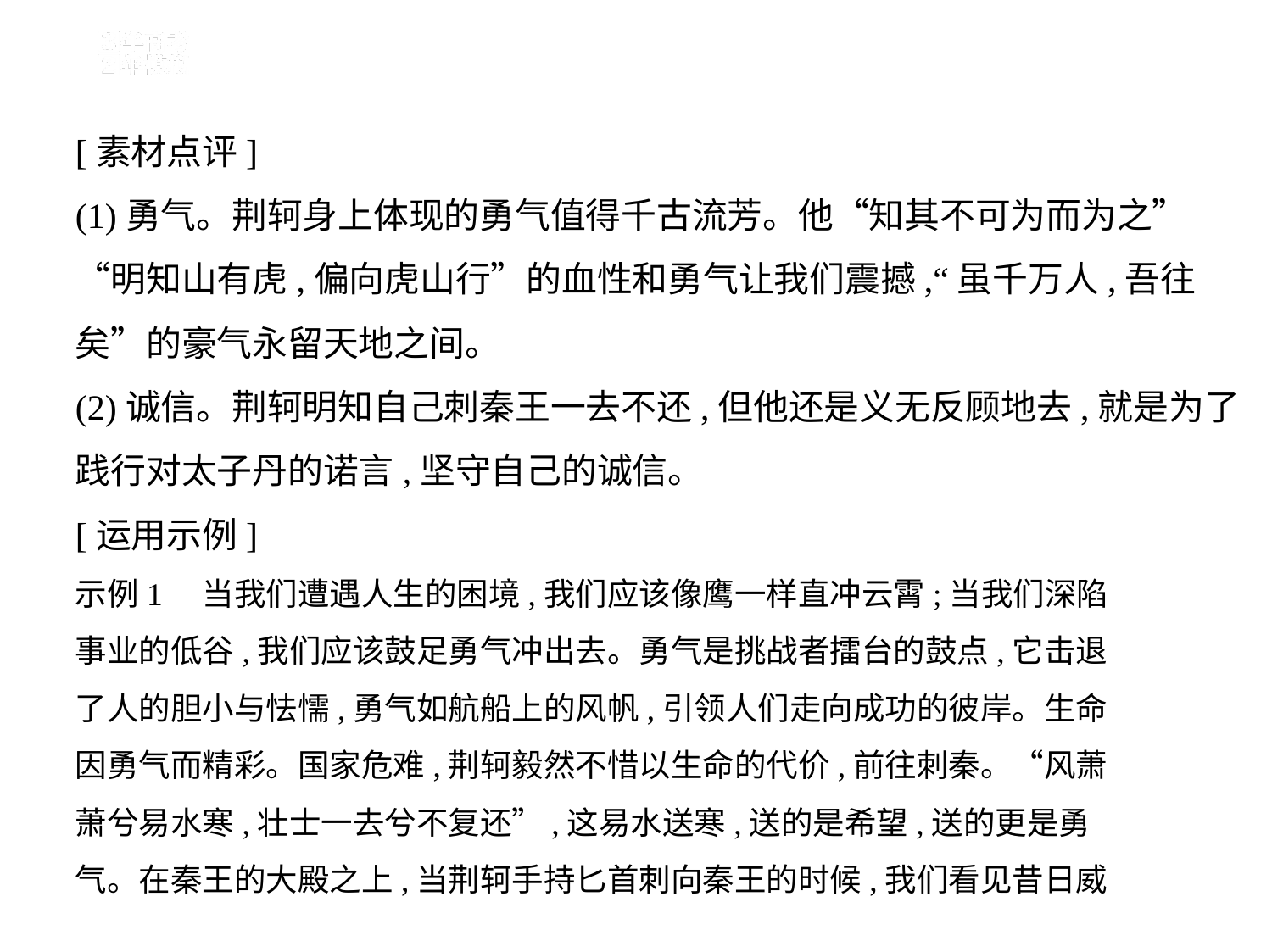

[素材点评]
(1)勇气。荆轲身上体现的勇气值得千古流芳。他“知其不可为而为之”
“明知山有虎,偏向虎山行”的血性和勇气让我们震撼,“虽千万人,吾往
矣”的豪气永留天地之间。
(2)诚信。荆轲明知自己刺秦王一去不还,但他还是义无反顾地去,就是为了
践行对太子丹的诺言,坚守自己的诚信。
[运用示例]
示例1    当我们遭遇人生的困境,我们应该像鹰一样直冲云霄;当我们深陷
事业的低谷,我们应该鼓足勇气冲出去。勇气是挑战者擂台的鼓点,它击退
了人的胆小与怯懦,勇气如航船上的风帆,引领人们走向成功的彼岸。生命
因勇气而精彩。国家危难,荆轲毅然不惜以生命的代价,前往刺秦。“风萧
萧兮易水寒,壮士一去兮不复还”,这易水送寒,送的是希望,送的更是勇
气。在秦王的大殿之上,当荆轲手持匕首刺向秦王的时候,我们看见昔日威